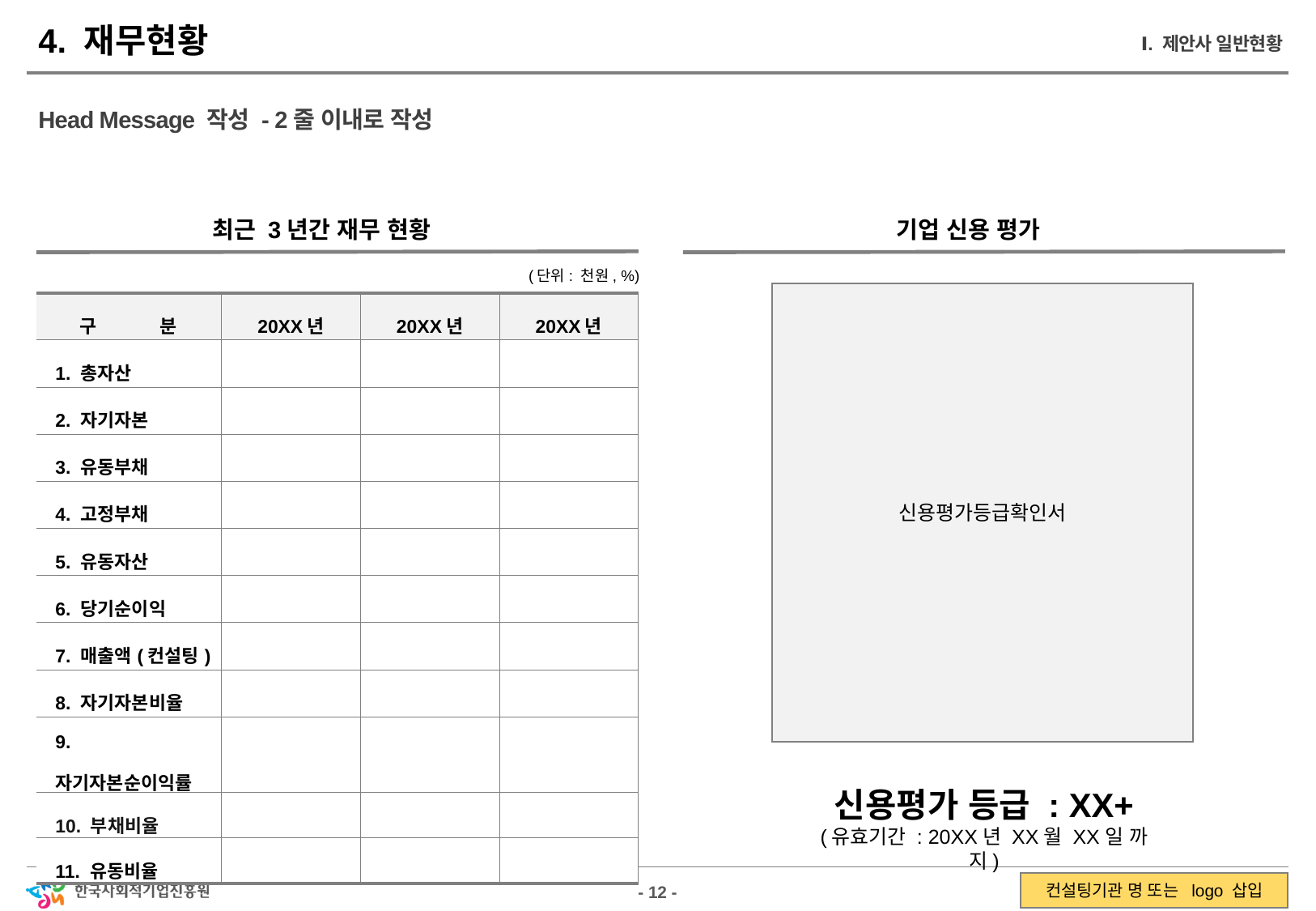

4. 재무현황
Ⅰ. 제안사 일반현황
Head Message 작성 - 2줄 이내로 작성
최근 3년간 재무 현황
기업 신용 평가
(단위: 천원, %)
신용평가등급확인서
| 구 분 | 20XX년 | 20XX년 | 20XX년 |
| --- | --- | --- | --- |
| 1. 총자산 |  |  |  |
| 2. 자기자본 |  |  |  |
| 3. 유동부채 |  |  |  |
| 4. 고정부채 |  |  |  |
| 5. 유동자산 |  |  |  |
| 6. 당기순이익 |  |  |  |
| 7. 매출액(컨설팅) |  |  |  |
| 8. 자기자본비율 |  |  |  |
| 9. 자기자본순이익률 |  |  |  |
| 10. 부채비율 |  |  |  |
| 11. 유동비율 |  |  |  |
신용평가 등급 : XX+
(유효기간 : 20XX년 XX월 XX일 까지)